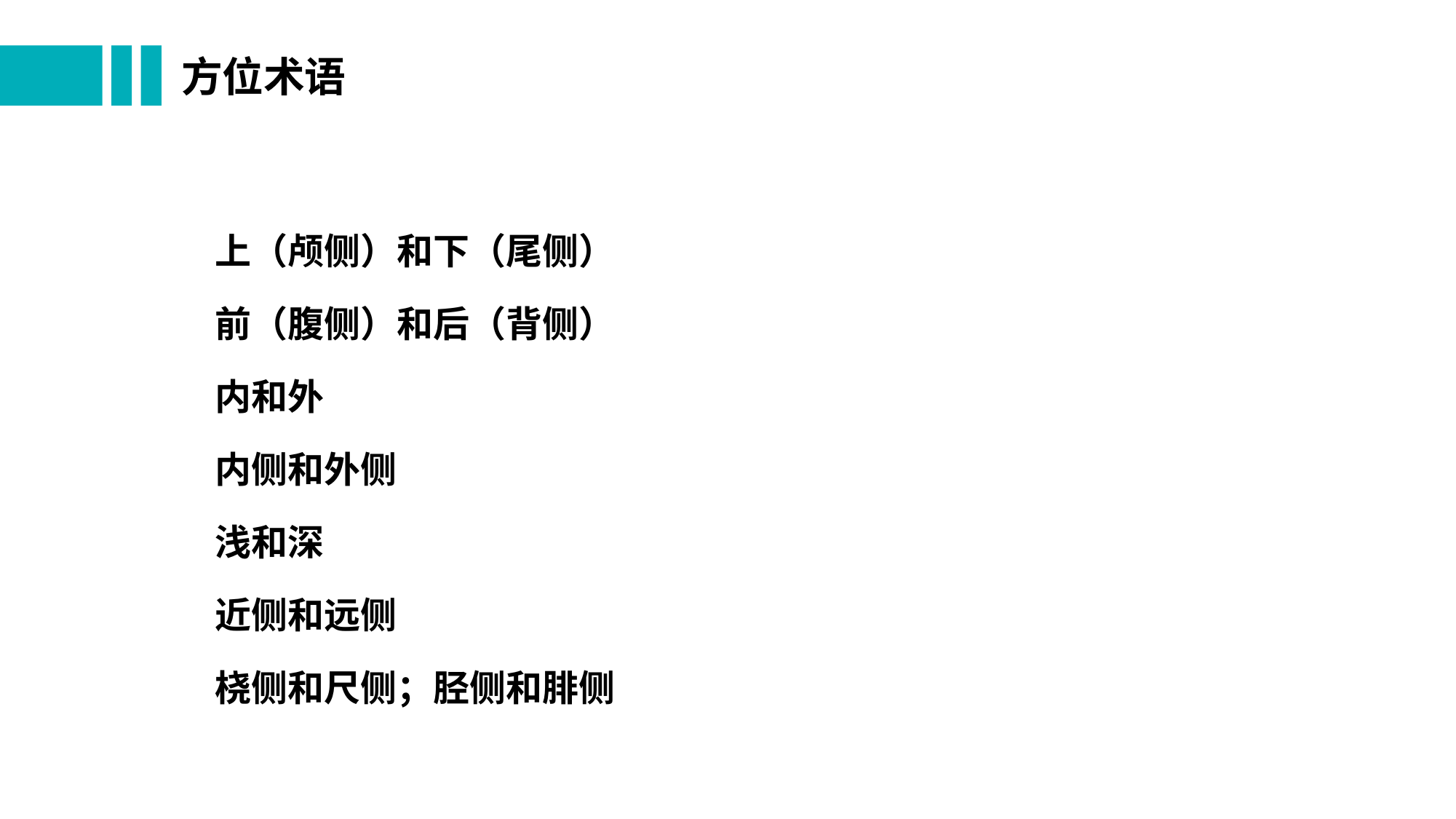

# 方位术语
上（颅侧）和下（尾侧）
前（腹侧）和后（背侧）
内和外
内侧和外侧
浅和深
近侧和远侧
桡侧和尺侧；胫侧和腓侧